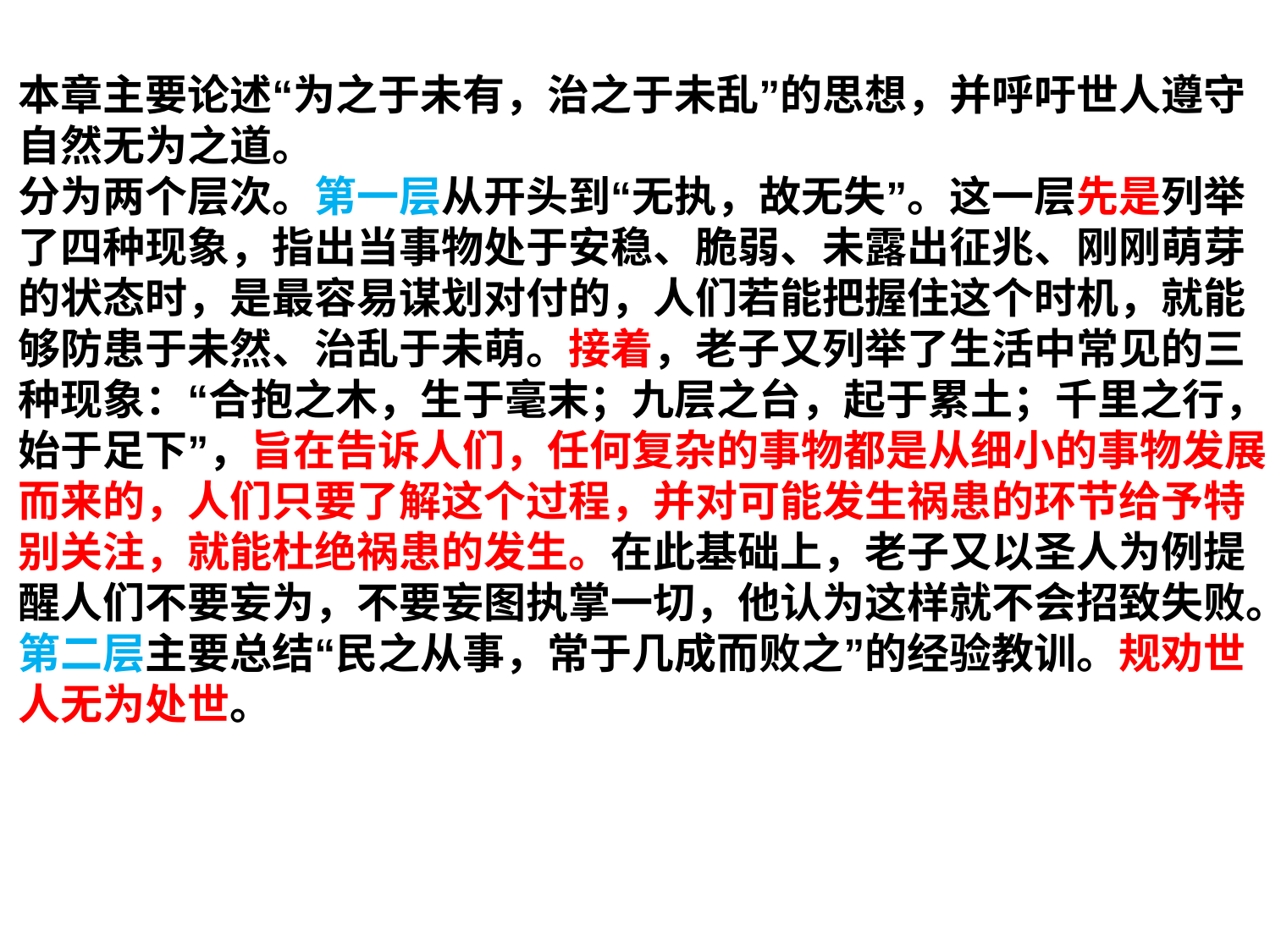

本章主要论述“为之于未有，治之于未乱”的思想，并呼吁世人遵守自然无为之道。
分为两个层次。第一层从开头到“无执，故无失”。这一层先是列举了四种现象，指出当事物处于安稳、脆弱、未露出征兆、刚刚萌芽的状态时，是最容易谋划对付的，人们若能把握住这个时机，就能够防患于未然、治乱于未萌。接着，老子又列举了生活中常见的三种现象：“合抱之木，生于毫末；九层之台，起于累土；千里之行，始于足下”，旨在告诉人们，任何复杂的事物都是从细小的事物发展而来的，人们只要了解这个过程，并对可能发生祸患的环节给予特别关注，就能杜绝祸患的发生。在此基础上，老子又以圣人为例提醒人们不要妄为，不要妄图执掌一切，他认为这样就不会招致失败。
第二层主要总结“民之从事，常于几成而败之”的经验教训。规劝世人无为处世。